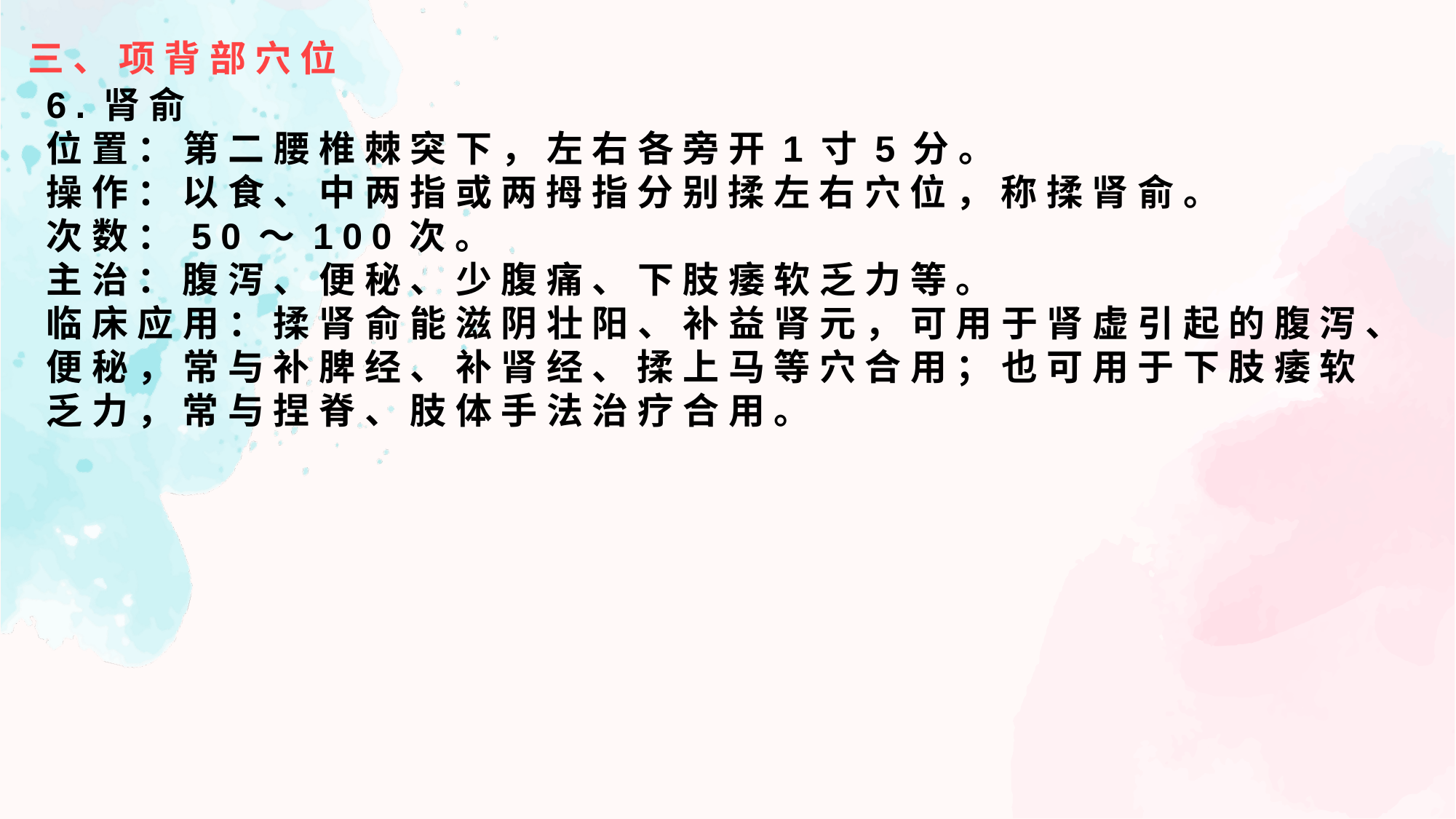

三、项背部穴位
6.肾俞
位置：第二腰椎棘突下，左右各旁开1寸5分。
操作：以食、中两指或两拇指分别揉左右穴位，称揉肾俞。
次数：50～100次。
主治：腹泻、便秘、少腹痛、下肢痿软乏力等。
临床应用：揉肾俞能滋阴壮阳、补益肾元，可用于肾虚引起的腹泻、便秘，常与补脾经、补肾经、揉上马等穴合用；也可用于下肢痿软乏力，常与捏脊、肢体手法治疗合用。